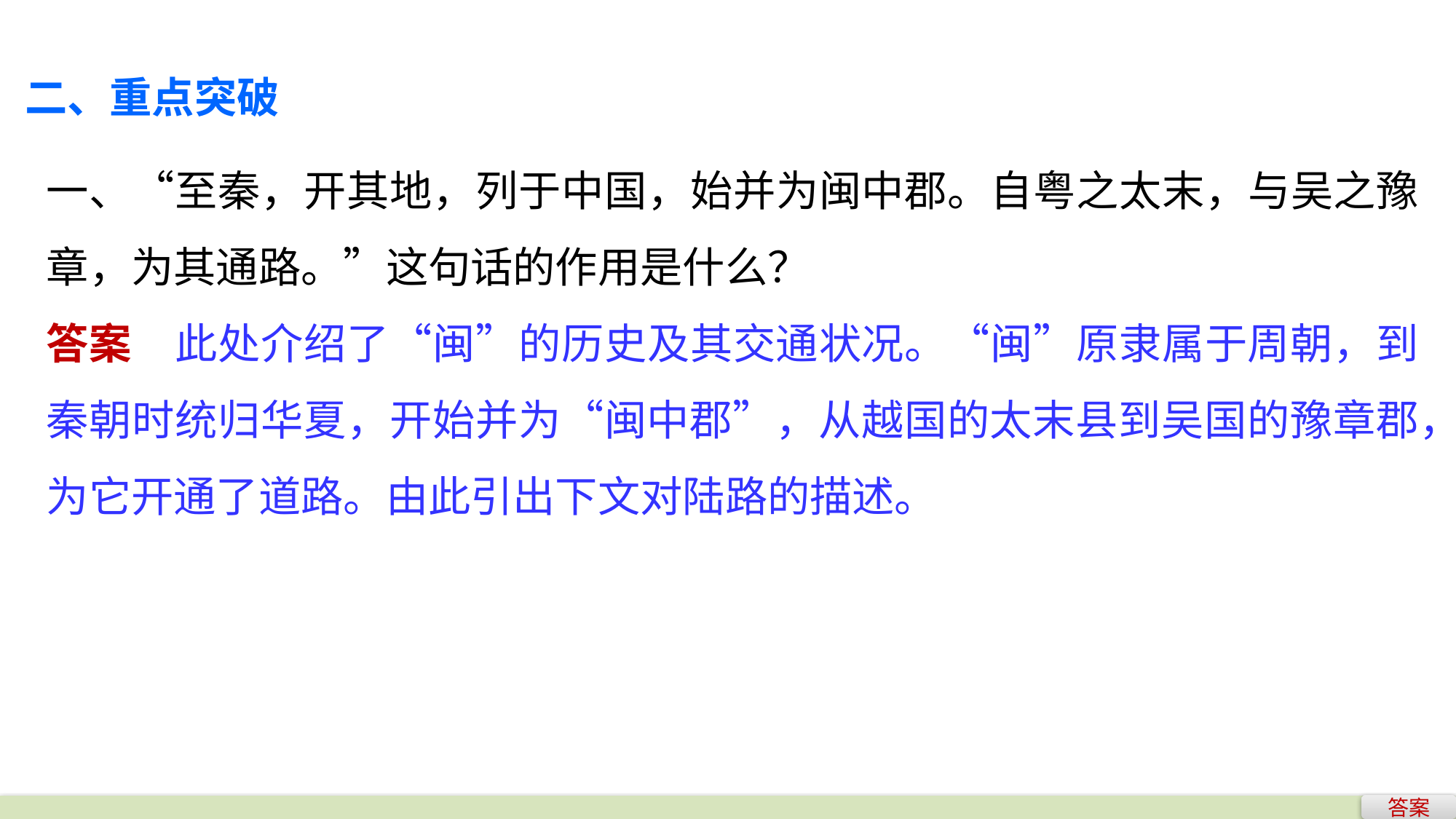

二、重点突破
一、“至秦，开其地，列于中国，始并为闽中郡。自粤之太末，与吴之豫章，为其通路。”这句话的作用是什么？
答案　此处介绍了“闽”的历史及其交通状况。“闽”原隶属于周朝，到秦朝时统归华夏，开始并为“闽中郡”，从越国的太末县到吴国的豫章郡，为它开通了道路。由此引出下文对陆路的描述。
答案